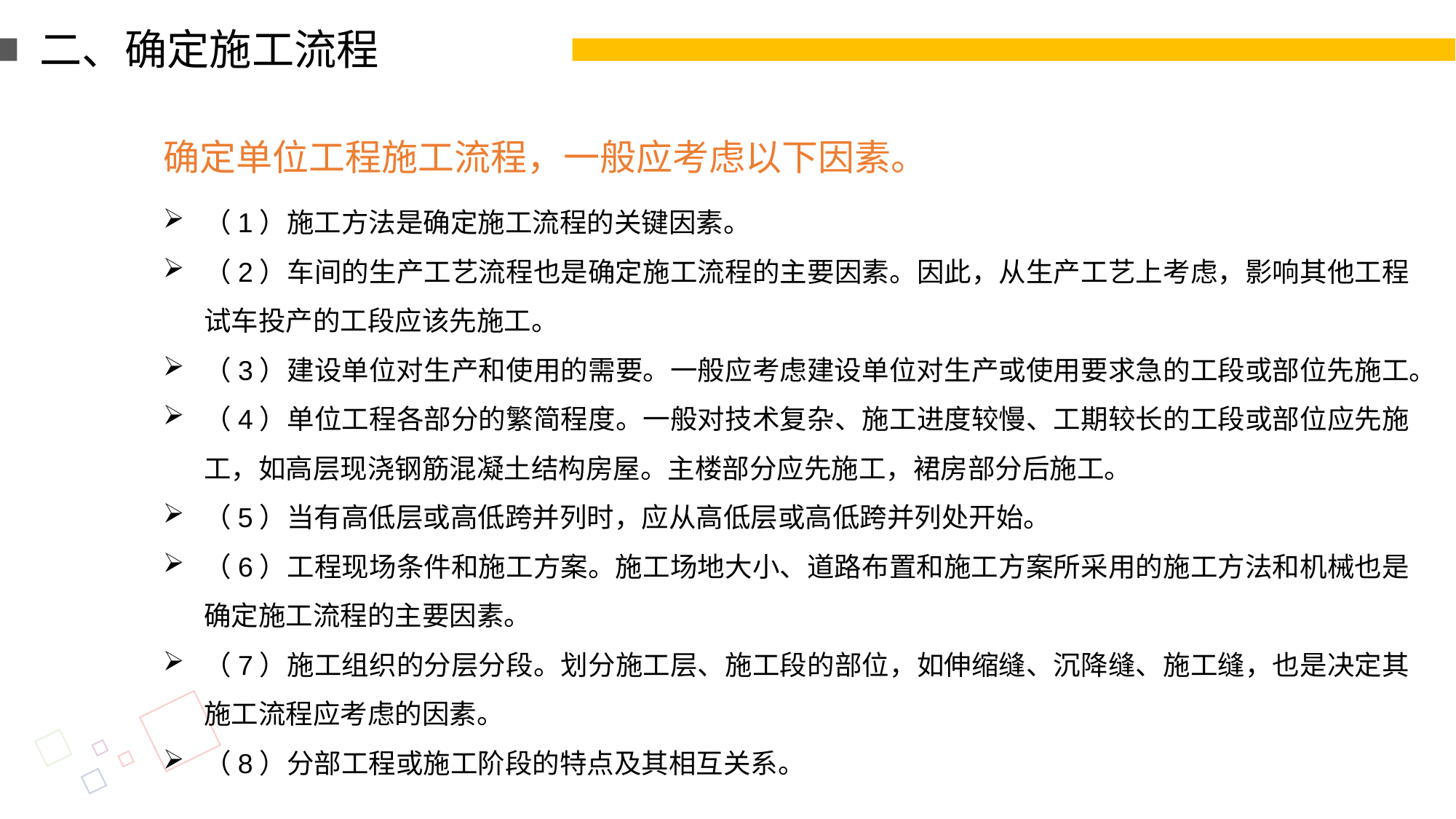

二、确定施工流程
确定单位工程施工流程，一般应考虑以下因素。
（1）施工方法是确定施工流程的关键因素。
（2）车间的生产工艺流程也是确定施工流程的主要因素。因此，从生产工艺上考虑，影响其他工程试车投产的工段应该先施工。
（3）建设单位对生产和使用的需要。一般应考虑建设单位对生产或使用要求急的工段或部位先施工。
（4）单位工程各部分的繁简程度。一般对技术复杂、施工进度较慢、工期较长的工段或部位应先施工，如高层现浇钢筋混凝土结构房屋。主楼部分应先施工，裙房部分后施工。
（5）当有高低层或高低跨并列时，应从高低层或高低跨并列处开始。
（6）工程现场条件和施工方案。施工场地大小、道路布置和施工方案所采用的施工方法和机械也是确定施工流程的主要因素。
（7）施工组织的分层分段。划分施工层、施工段的部位，如伸缩缝、沉降缝、施工缝，也是决定其施工流程应考虑的因素。
（8）分部工程或施工阶段的特点及其相互关系。